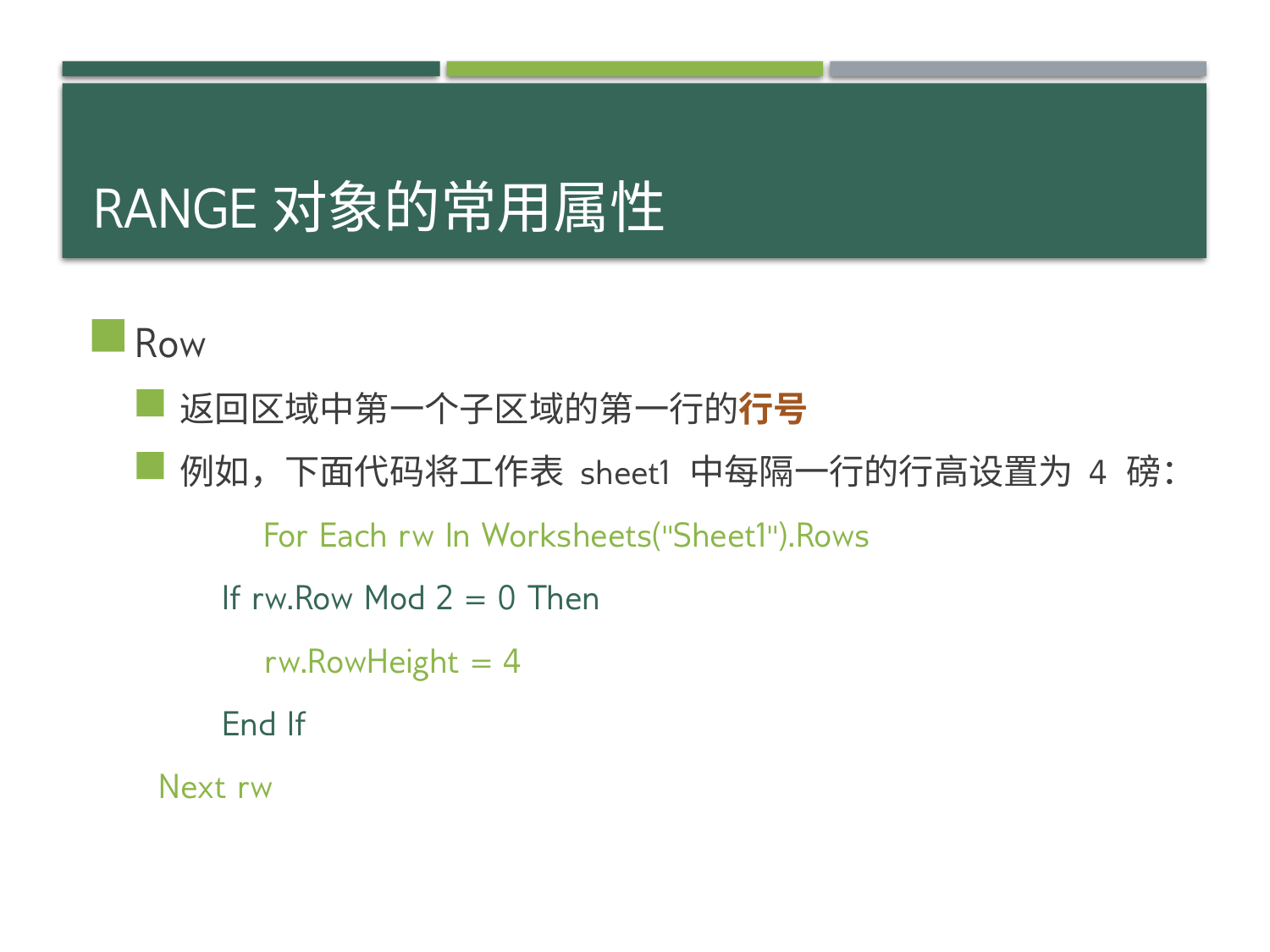

# Range对象的常用属性
Row
返回区域中第一个子区域的第一行的行号
例如，下面代码将工作表 sheet1 中每隔一行的行高设置为 4 磅：
 	For Each rw In Worksheets("Sheet1").Rows
        If rw.Row Mod 2 = 0 Then
            rw.RowHeight = 4
        End If
  Next rw